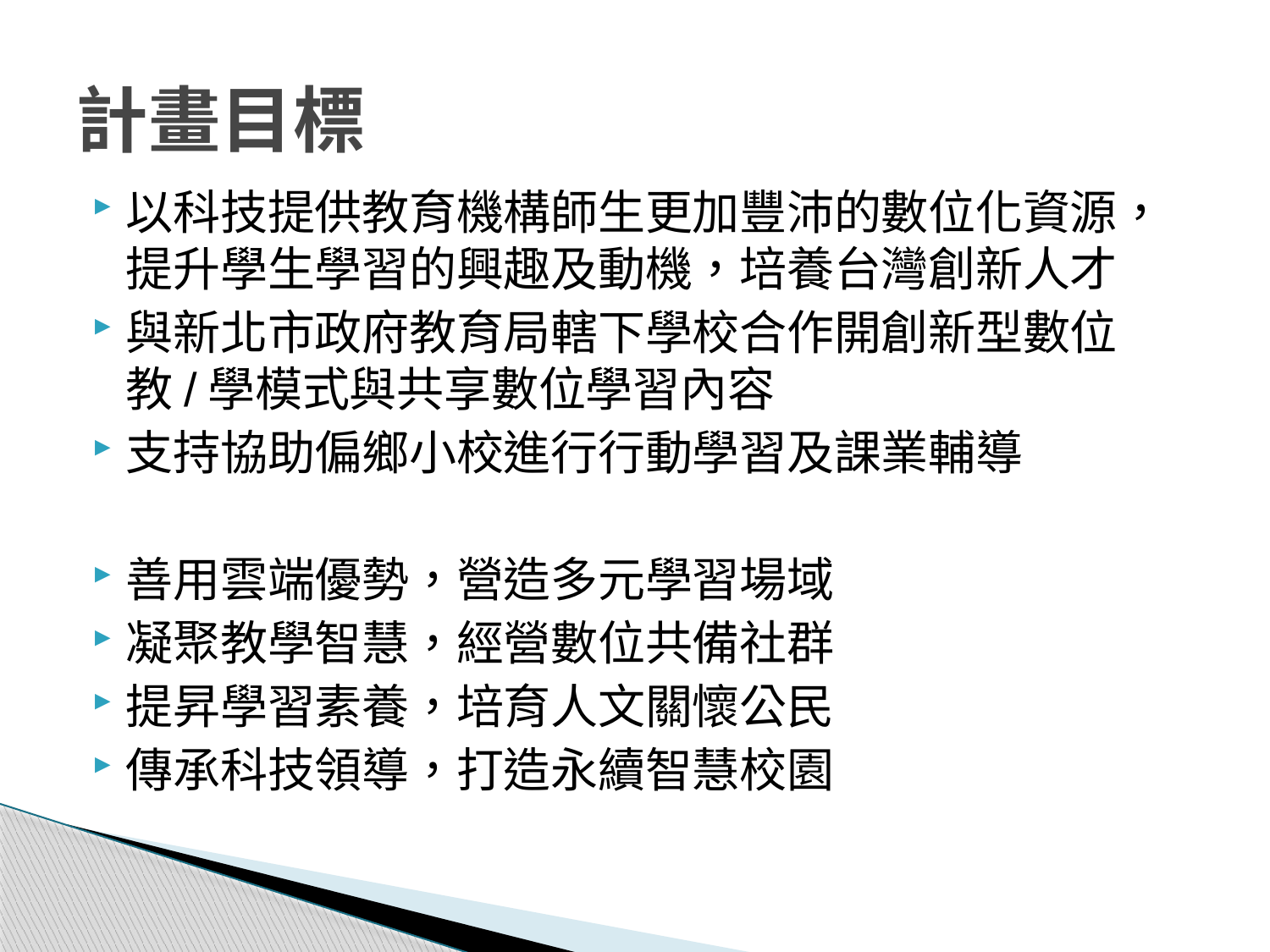

# 計畫目標
以科技提供教育機構師生更加豐沛的數位化資源，提升學生學習的興趣及動機，培養台灣創新人才
與新北市政府教育局轄下學校合作開創新型數位教/學模式與共享數位學習內容
支持協助偏鄉小校進行行動學習及課業輔導

善用雲端優勢，營造多元學習場域
凝聚教學智慧，經營數位共備社群
提昇學習素養，培育人文關懷公民
傳承科技領導，打造永續智慧校園